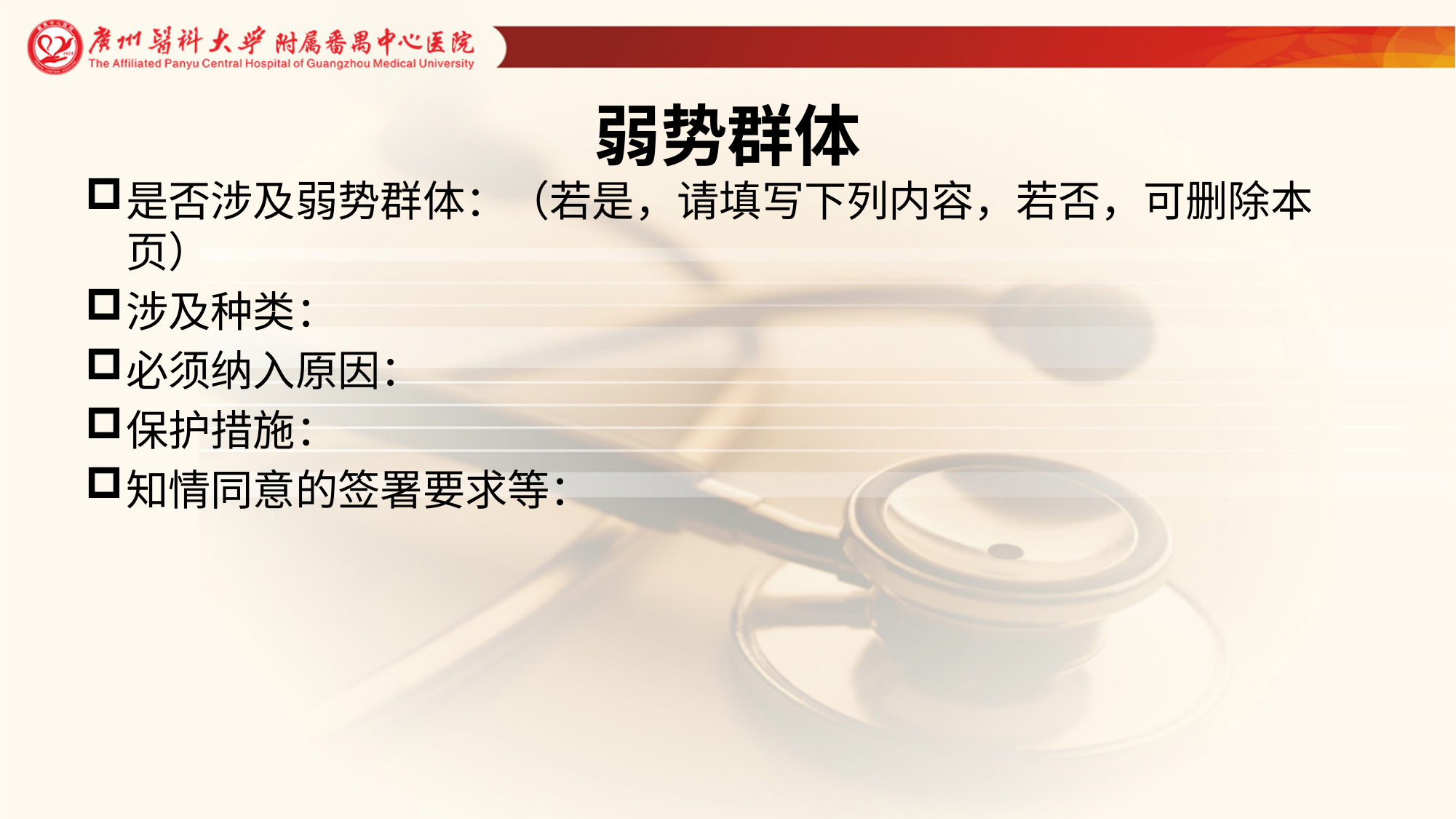

# 弱势群体
是否涉及弱势群体：（若是，请填写下列内容，若否，可删除本页）
涉及种类：
必须纳入原因：
保护措施：
知情同意的签署要求等：